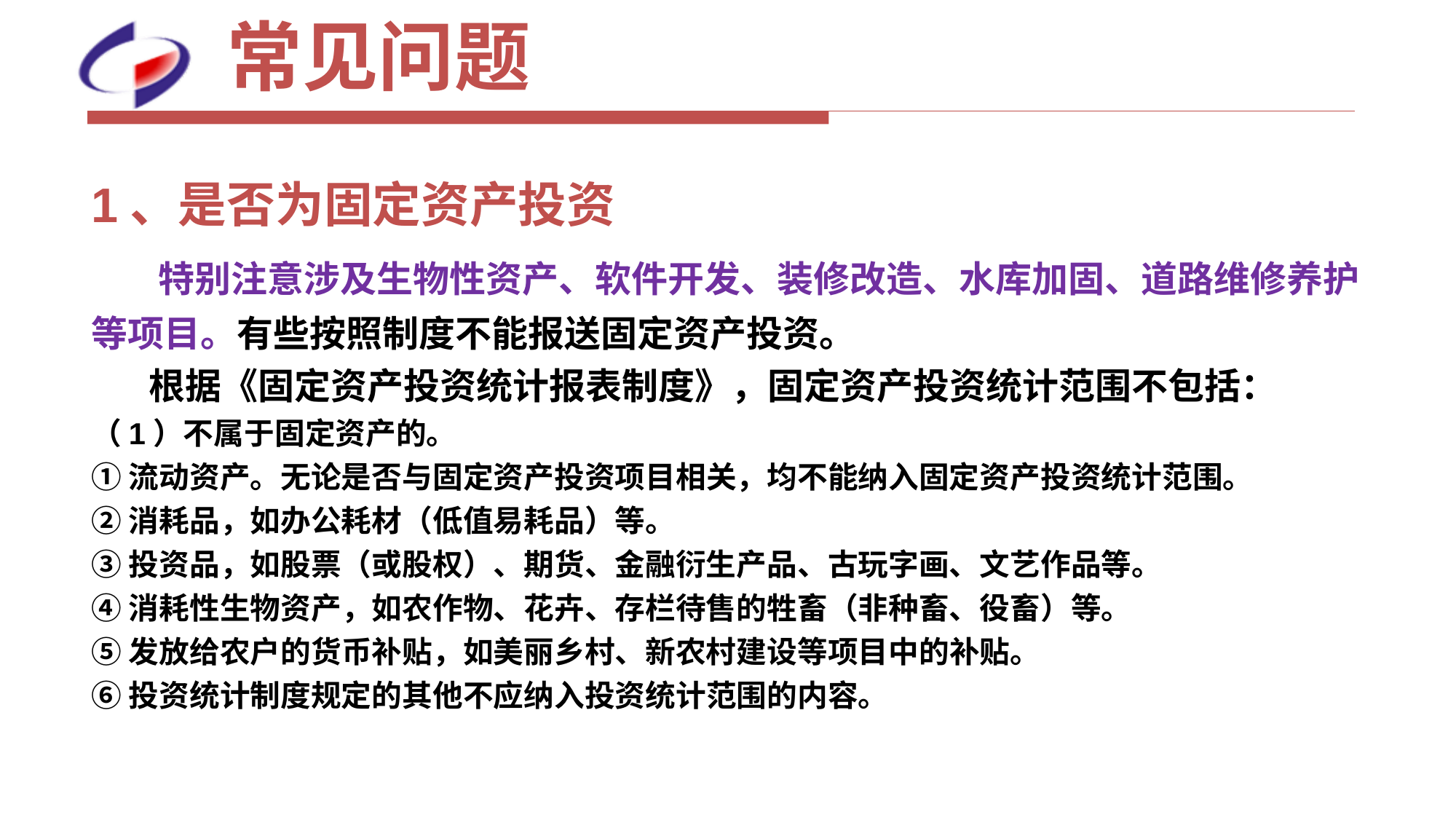

# 常见问题
1、是否为固定资产投资
     特别注意涉及生物性资产、软件开发、装修改造、水库加固、道路维修养护等项目。有些按照制度不能报送固定资产投资。
      根据《固定资产投资统计报表制度》，固定资产投资统计范围不包括：
（1）不属于固定资产的。
①流动资产。无论是否与固定资产投资项目相关，均不能纳入固定资产投资统计范围。
②消耗品，如办公耗材（低值易耗品）等。
③投资品，如股票（或股权）、期货、金融衍生产品、古玩字画、文艺作品等。
④消耗性生物资产，如农作物、花卉、存栏待售的牲畜（非种畜、役畜）等。
⑤发放给农户的货币补贴，如美丽乡村、新农村建设等项目中的补贴。
⑥投资统计制度规定的其他不应纳入投资统计范围的内容。